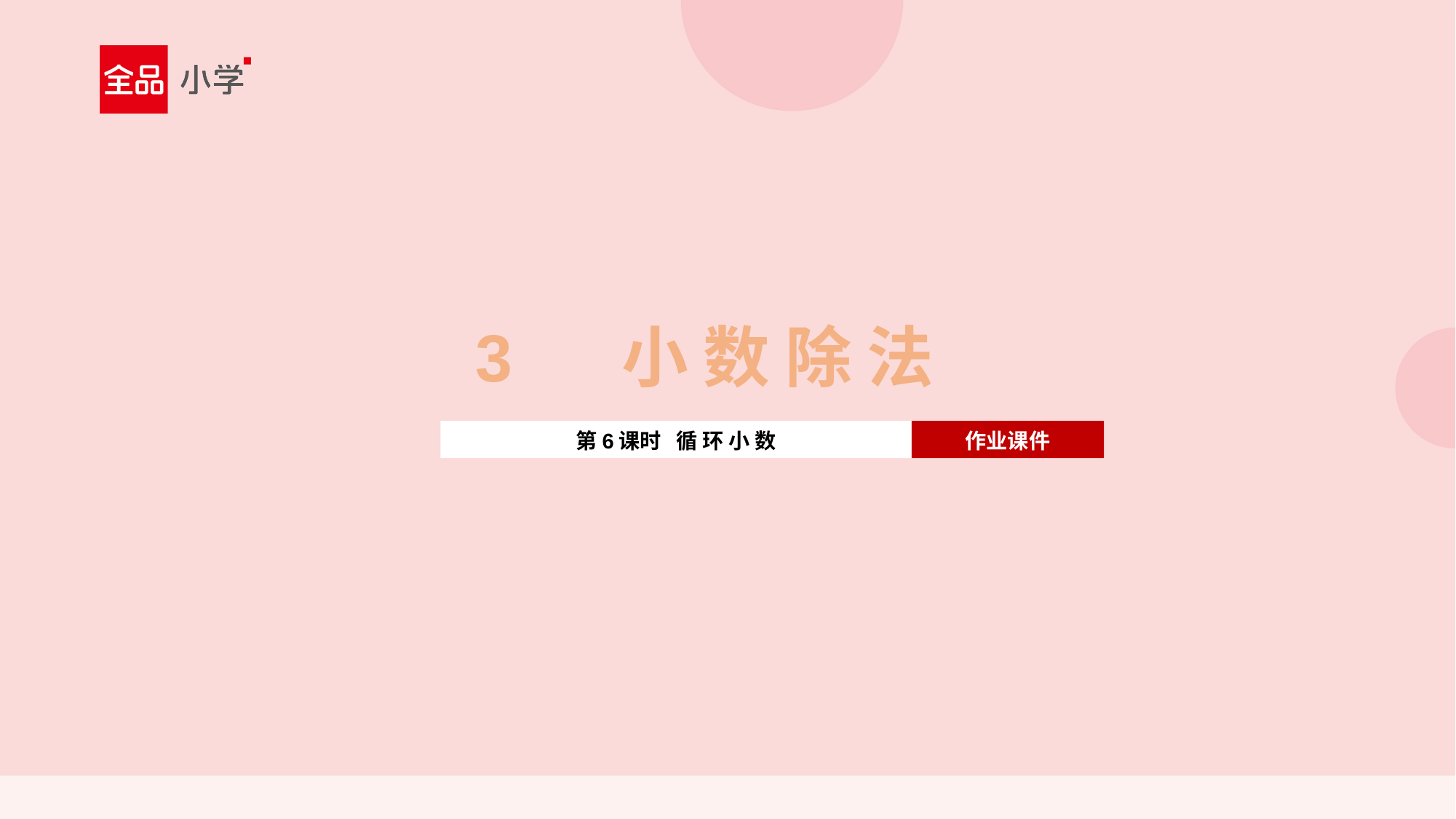

3     小 数 除 法
第6课时   循 环 小 数

作业课件